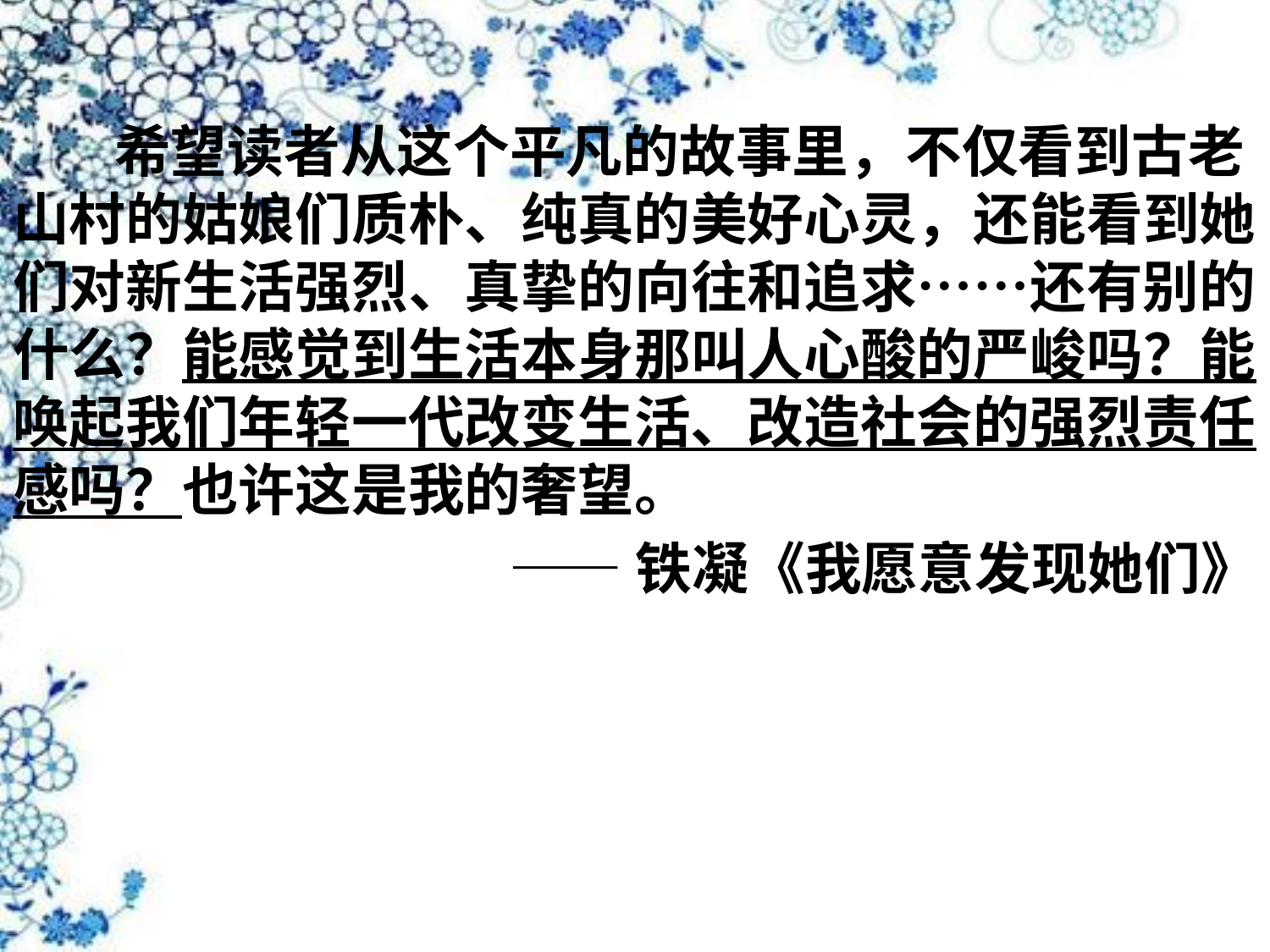

希望读者从这个平凡的故事里，不仅看到古老山村的姑娘们质朴、纯真的美好心灵，还能看到她们对新生活强烈、真挚的向往和追求……还有别的什么？能感觉到生活本身那叫人心酸的严峻吗？能唤起我们年轻一代改变生活、改造社会的强烈责任感吗？也许这是我的奢望。
——铁凝《我愿意发现她们》